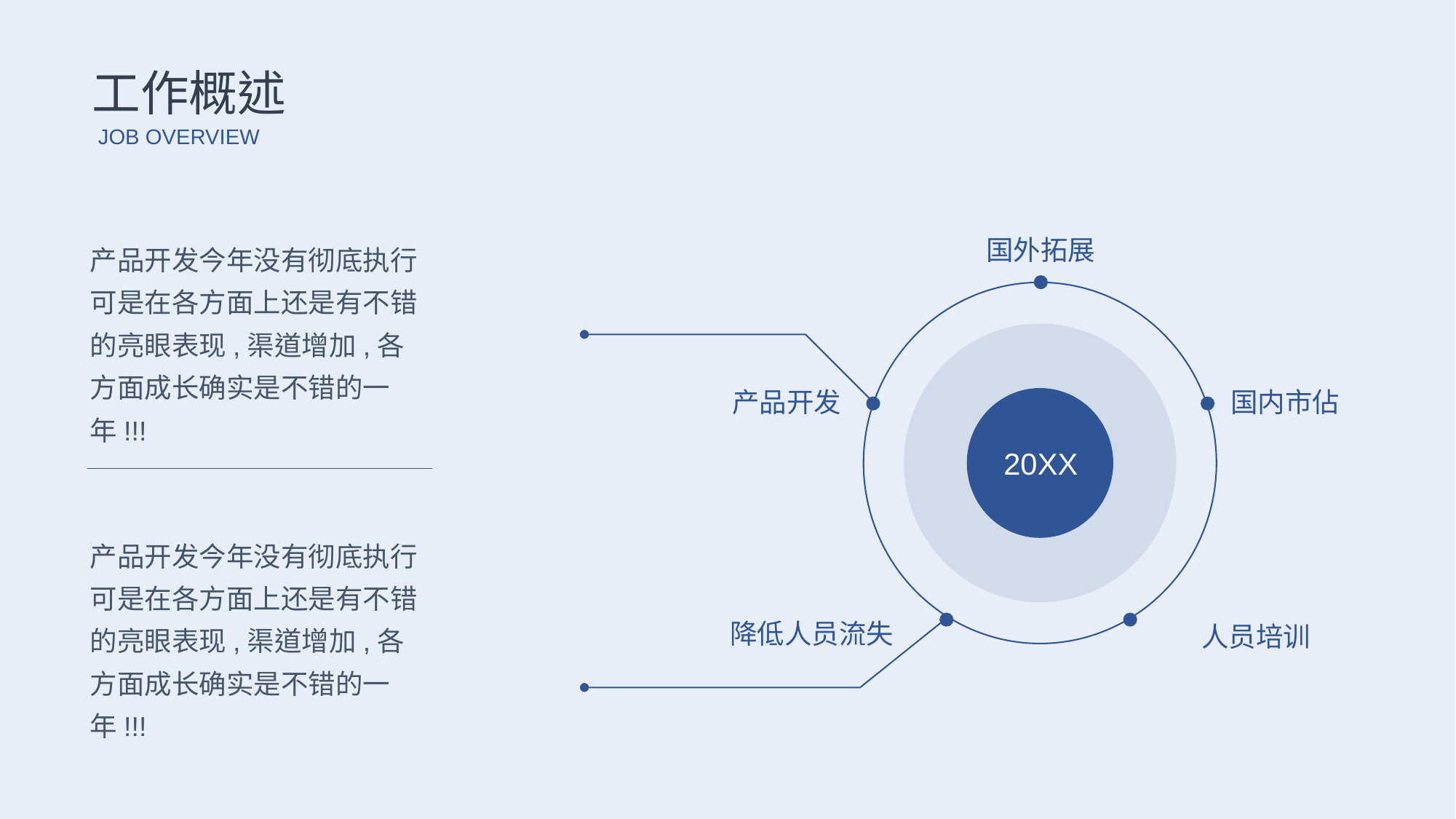

工作概述
JOB OVERVIEW
产品开发今年没有彻底执行可是在各方面上还是有不错的亮眼表现,渠道增加,各方面成长确实是不错的一年!!!
国外拓展

产品开发
国内市佔

20XX
产品开发今年没有彻底执行可是在各方面上还是有不错的亮眼表现,渠道增加,各方面成长确实是不错的一年!!!
降低人员流失

人员培训